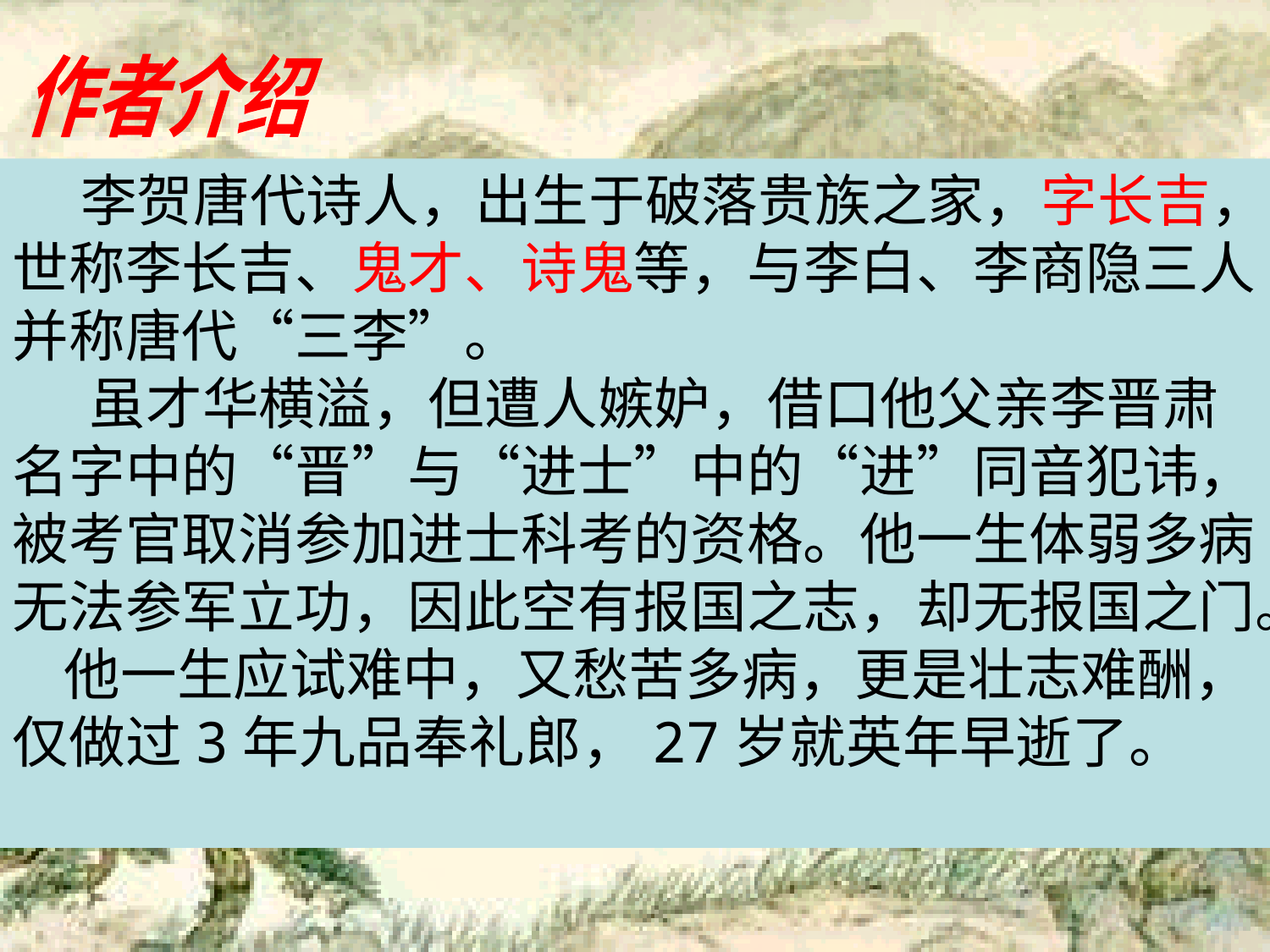

#
作者介绍
     李贺唐代诗人，出生于破落贵族之家，字长吉，世称李长吉、鬼才、诗鬼等，与李白、李商隐三人并称唐代“三李”。
     虽才华横溢，但遭人嫉妒，借口他父亲李晋肃名字中的“晋”与“进士”中的“进”同音犯讳，被考官取消参加进士科考的资格。他一生体弱多病无法参军立功，因此空有报国之志，却无报国之门。
   他一生应试难中，又愁苦多病，更是壮志难酬，仅做过3年九品奉礼郎，27岁就英年早逝了。